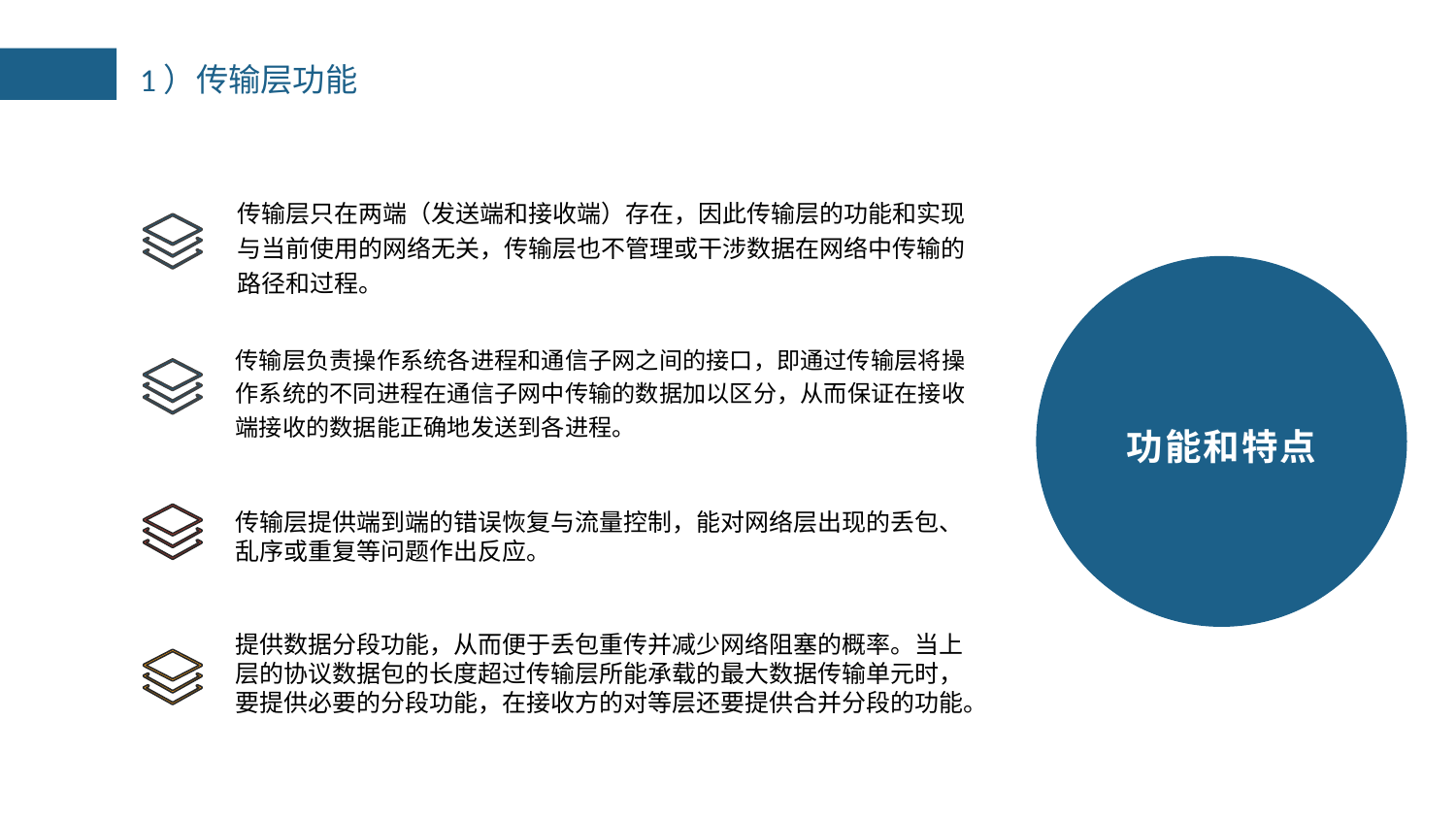

1）传输层功能
传输层只在两端（发送端和接收端）存在，因此传输层的功能和实现与当前使用的网络无关，传输层也不管理或干涉数据在网络中传输的路径和过程。

传输层负责操作系统各进程和通信子网之间的接口，即通过传输层将操作系统的不同进程在通信子网中传输的数据加以区分，从而保证在接收端接收的数据能正确地发送到各进程。

功能和特点
传输层提供端到端的错误恢复与流量控制，能对网络层出现的丢包、乱序或重复等问题作出反应。

提供数据分段功能，从而便于丢包重传并减少网络阻塞的概率。当上层的协议数据包的长度超过传输层所能承载的最大数据传输单元时，要提供必要的分段功能，在接收方的对等层还要提供合并分段的功能。